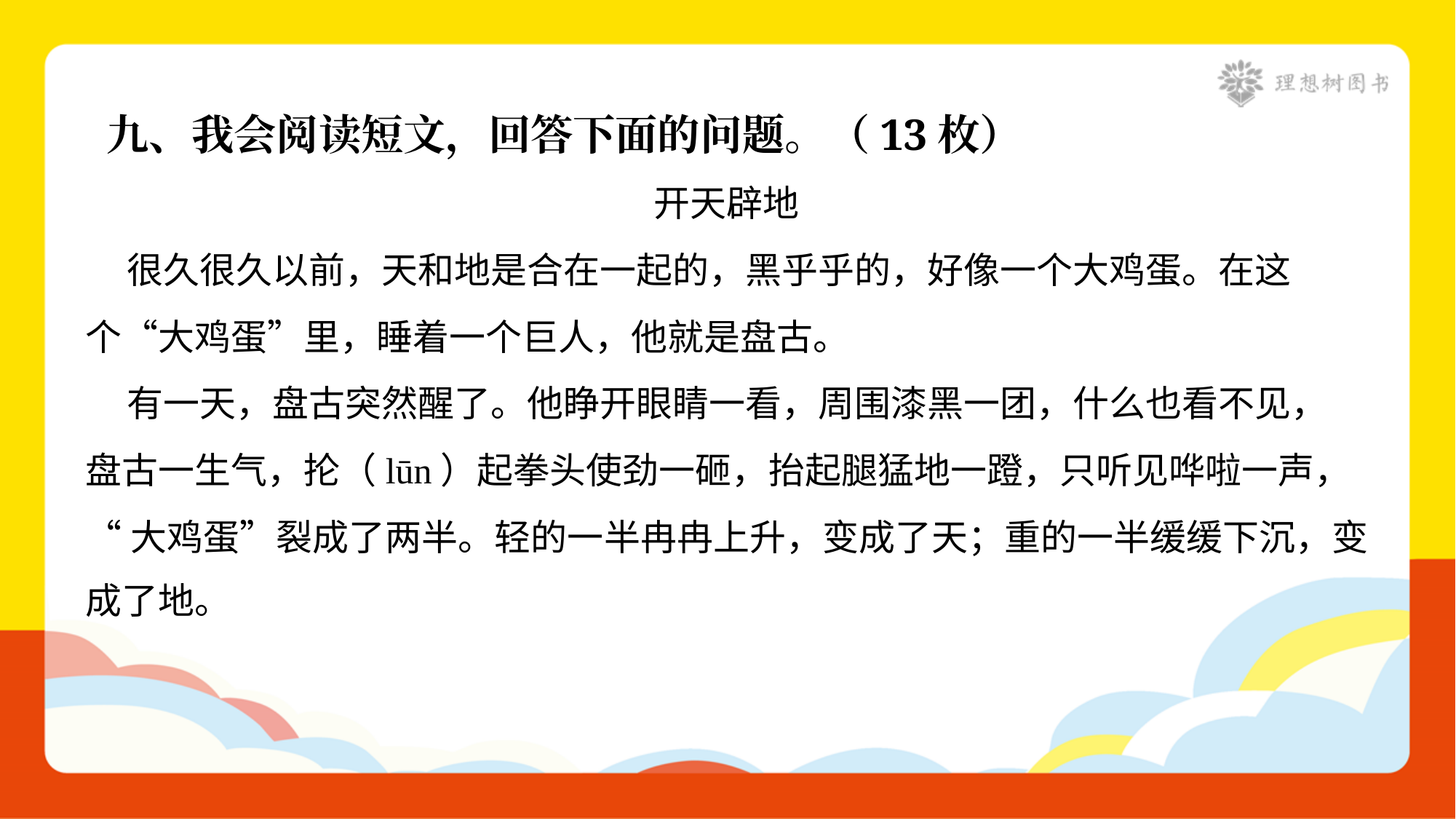

九、我会阅读短文，回答下面的问题。（13枚）
开天辟地
    很久很久以前，天和地是合在一起的，黑乎乎的，好像一个大鸡蛋。在这
个“大鸡蛋”里，睡着一个巨人，他就是盘古。
    有一天，盘古突然醒了。他睁开眼睛一看，周围漆黑一团，什么也看不见，
盘古一生气，抡（lūn）起拳头使劲一砸，抬起腿猛地一蹬，只听见哗啦一声，
“大鸡蛋”裂成了两半。轻的一半冉冉上升，变成了天；重的一半缓缓下沉，变
成了地。